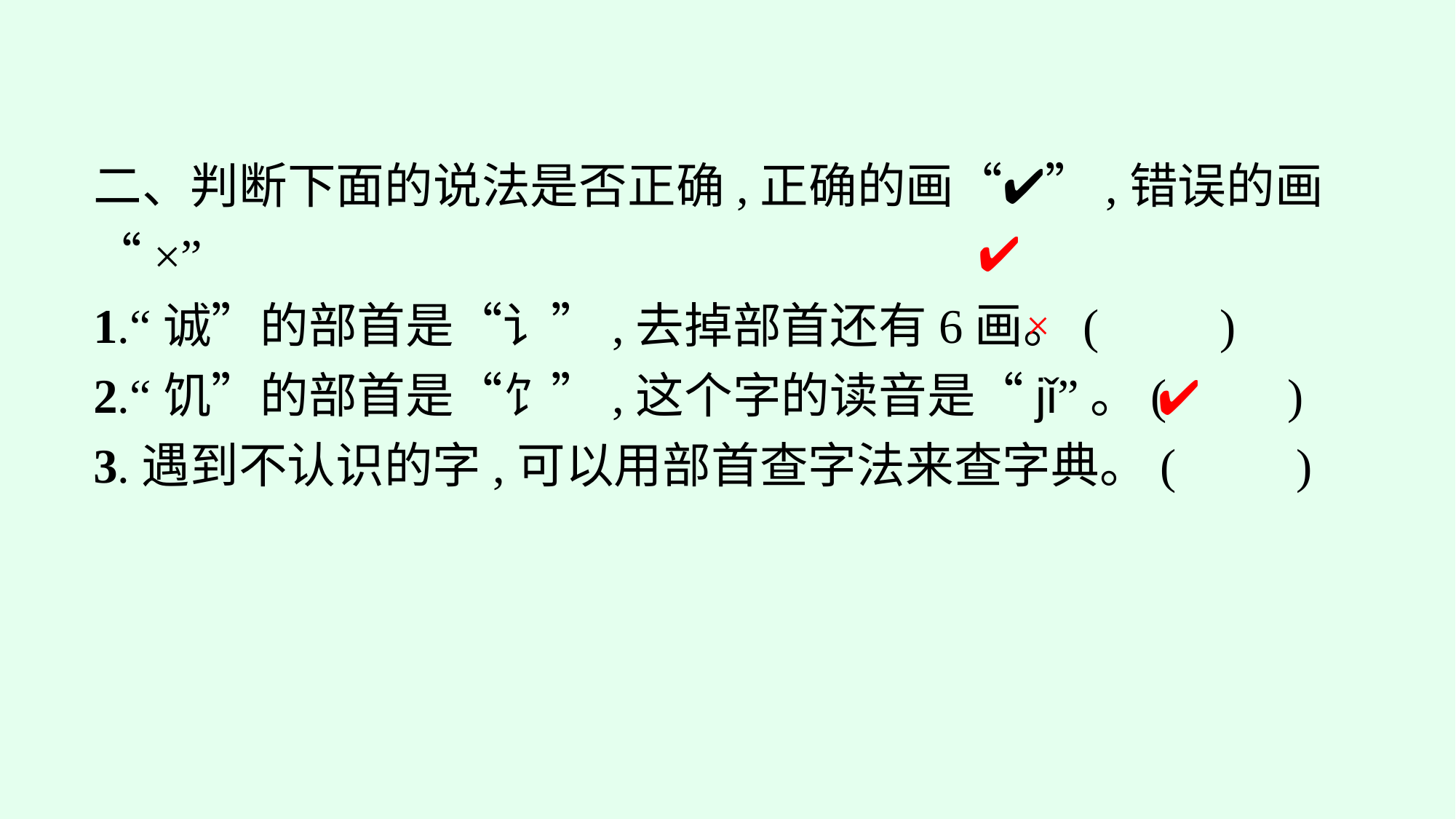

二、判断下面的说法是否正确,正确的画“✔”,错误的画“×”
1.“诚”的部首是“讠”,去掉部首还有6画。(　　)
2.“饥”的部首是“饣”,这个字的读音是“jǐ”。(　　)
3.遇到不认识的字,可以用部首查字法来查字典。(　　)
✔
×
✔